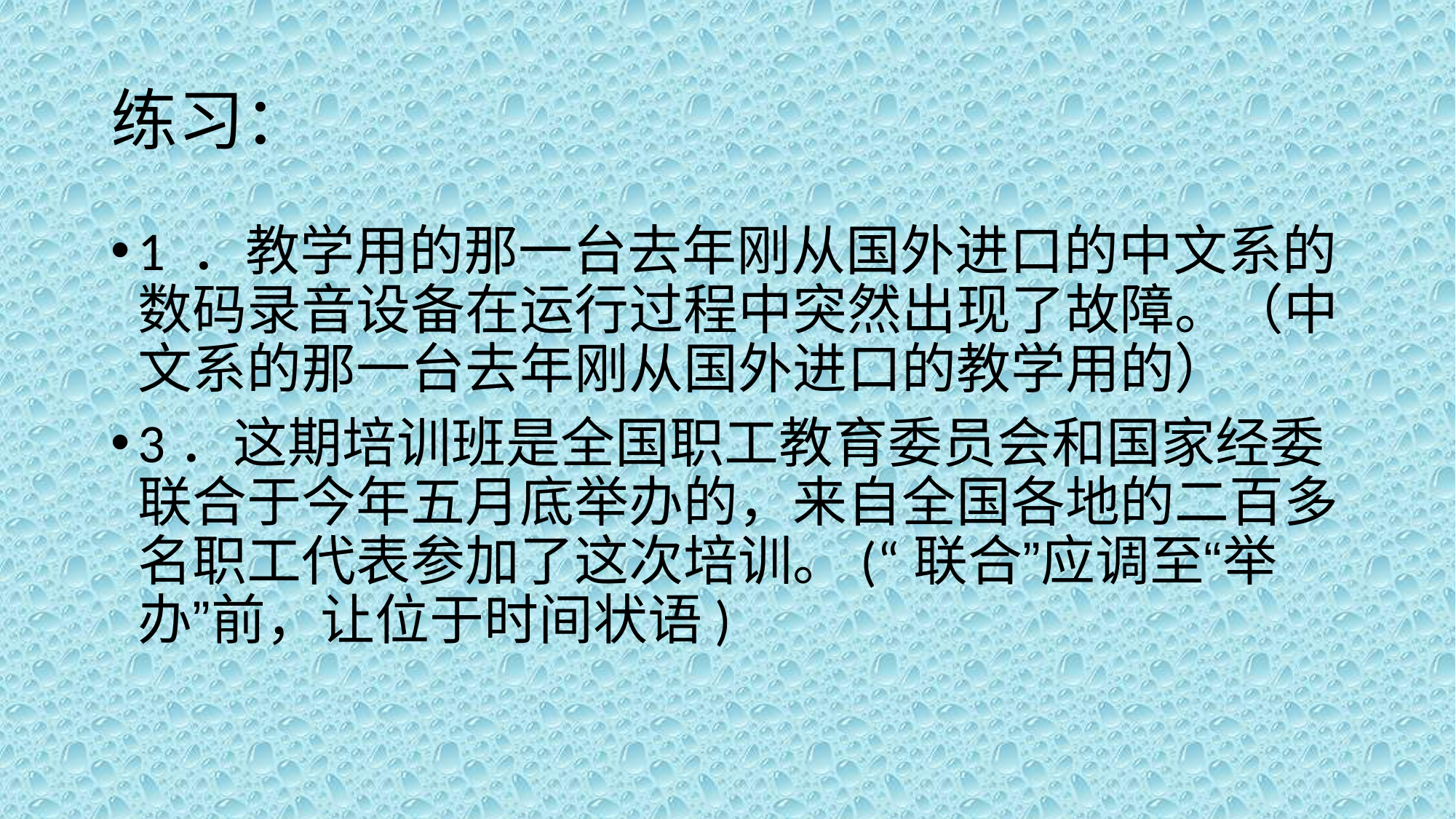

# 练习：
1 ．教学用的那一台去年刚从国外进口的中文系的数码录音设备在运行过程中突然出现了故障。（中文系的那一台去年刚从国外进口的教学用的）
3．这期培训班是全国职工教育委员会和国家经委联合于今年五月底举办的，来自全国各地的二百多名职工代表参加了这次培训。(“联合”应调至“举办”前，让位于时间状语)